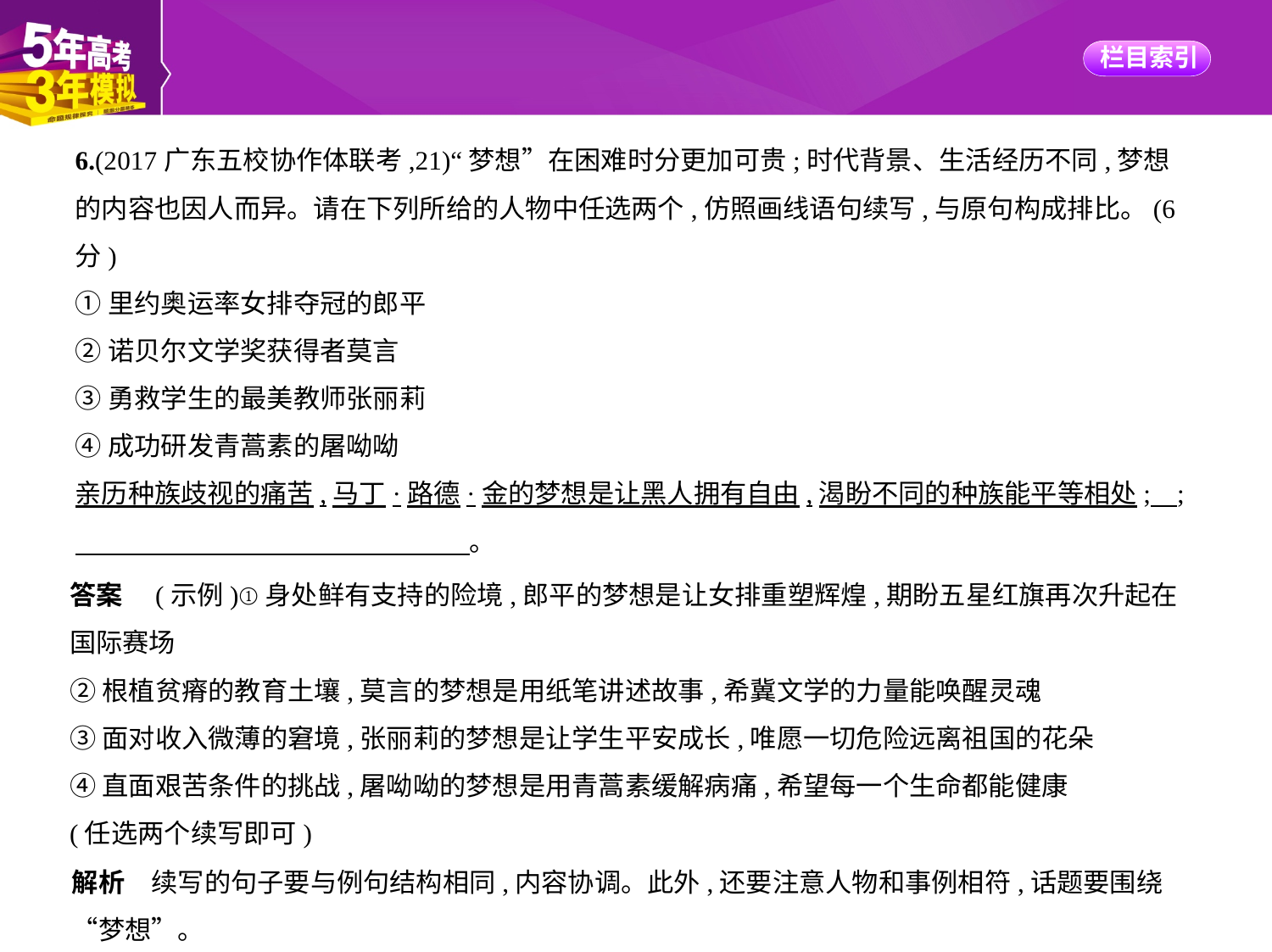

6.(2017广东五校协作体联考,21)“梦想”在困难时分更加可贵;时代背景、生活经历不同,梦想
的内容也因人而异。请在下列所给的人物中任选两个,仿照画线语句续写,与原句构成排比。(6
分)
①里约奥运率女排夺冠的郎平
②诺贝尔文学奖获得者莫言
③勇救学生的最美教师张丽莉
④成功研发青蒿素的屠呦呦
亲历种族歧视的痛苦,马丁·路德·金的梦想是让黑人拥有自由,渴盼不同的种族能平等相处;    ;
　　　　　　　　　　　　　　    。
答案　(示例)①身处鲜有支持的险境,郎平的梦想是让女排重塑辉煌,期盼五星红旗再次升起在
国际赛场
②根植贫瘠的教育土壤,莫言的梦想是用纸笔讲述故事,希冀文学的力量能唤醒灵魂
③面对收入微薄的窘境,张丽莉的梦想是让学生平安成长,唯愿一切危险远离祖国的花朵
④直面艰苦条件的挑战,屠呦呦的梦想是用青蒿素缓解病痛,希望每一个生命都能健康
(任选两个续写即可)
解析　续写的句子要与例句结构相同,内容协调。此外,还要注意人物和事例相符,话题要围绕
“梦想”。